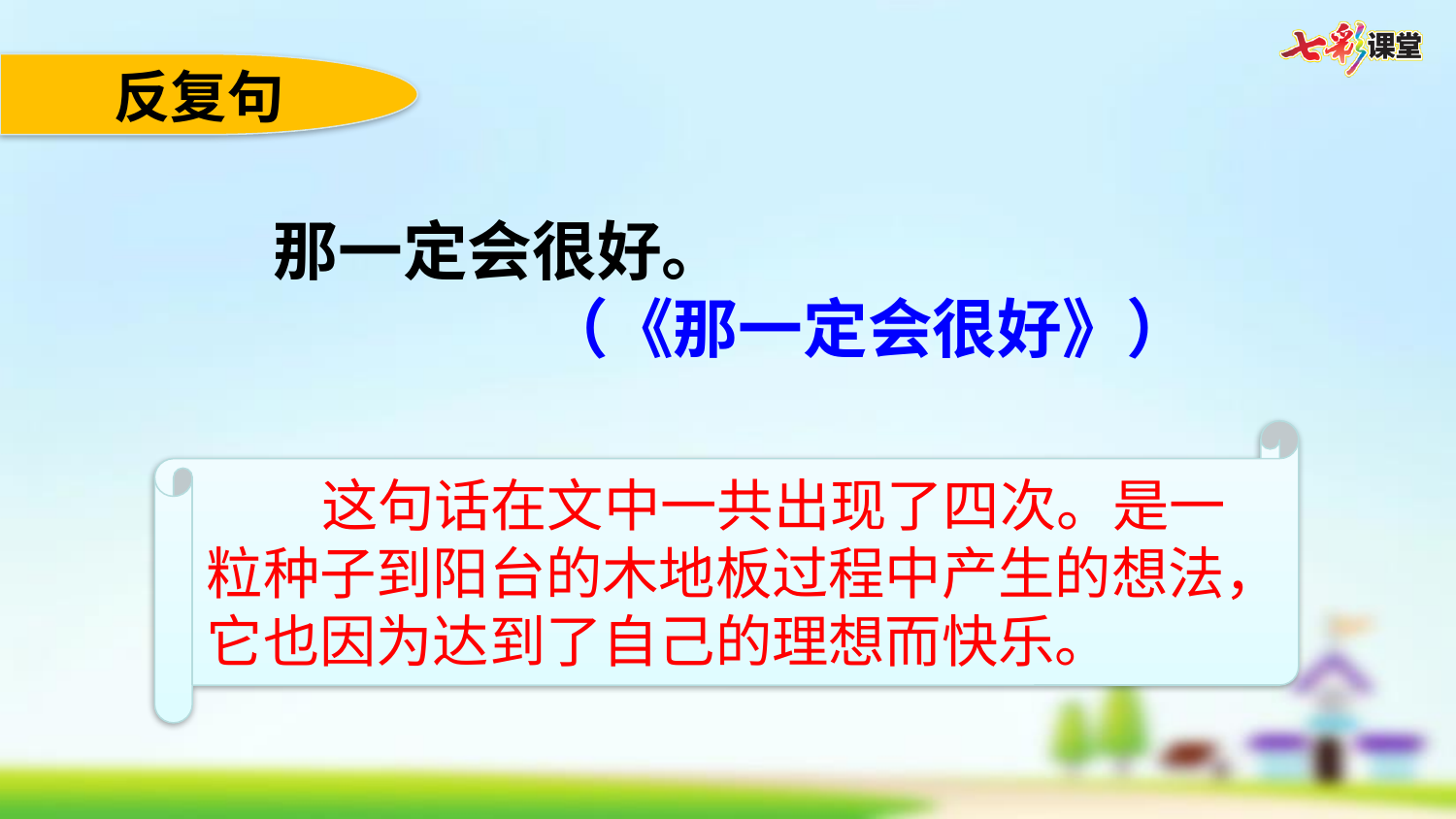

反复句
那一定会很好。
（《那一定会很好》）
        这句话在文中一共出现了四次。是一粒种子到阳台的木地板过程中产生的想法，它也因为达到了自己的理想而快乐。